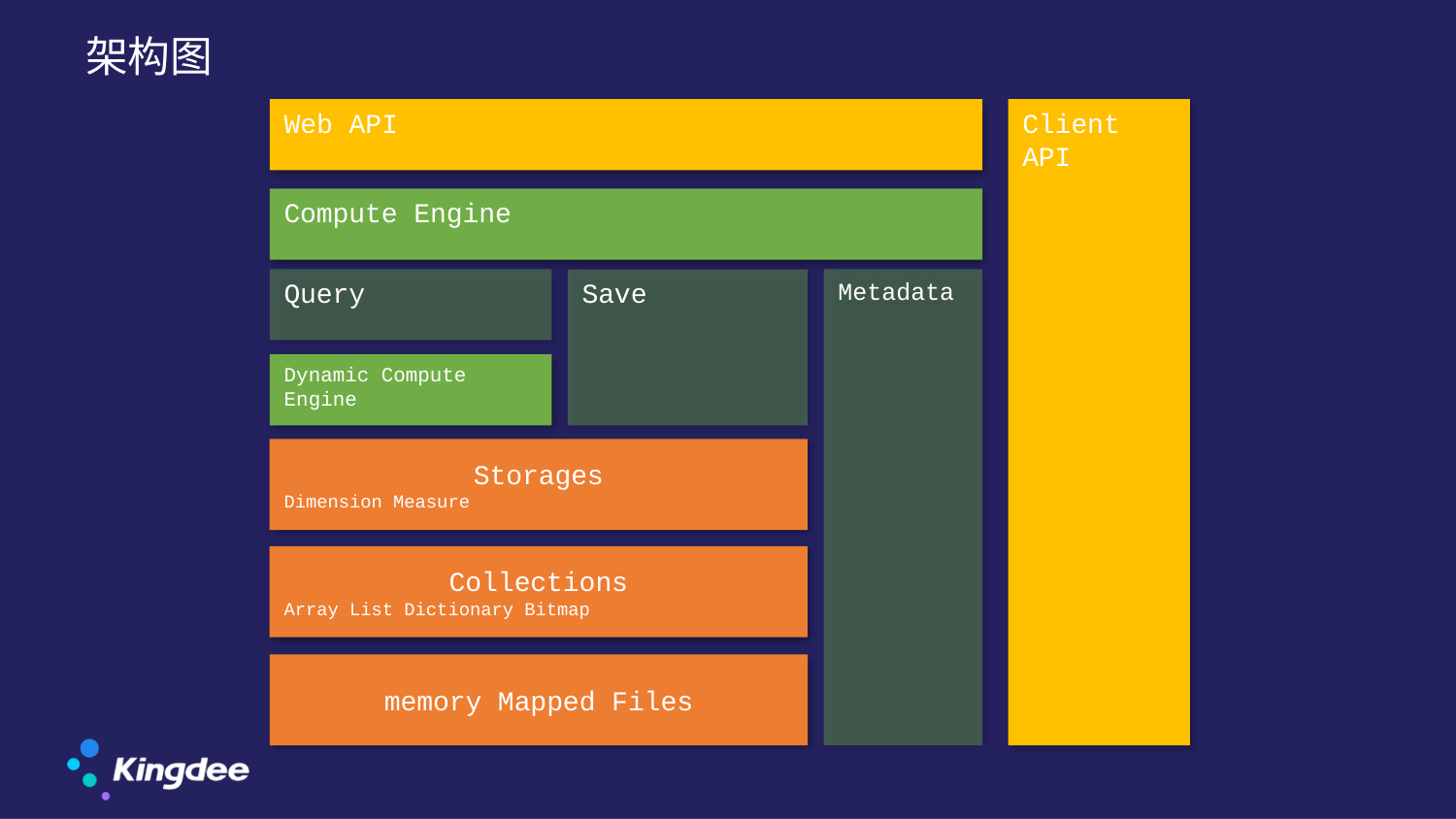

# 架构图
Web API
Client API
Compute Engine
Query
Metadata
Save
Dynamic Compute Engine
Storages
Dimension Measure
Collections
Array List Dictionary Bitmap
memory Mapped Files